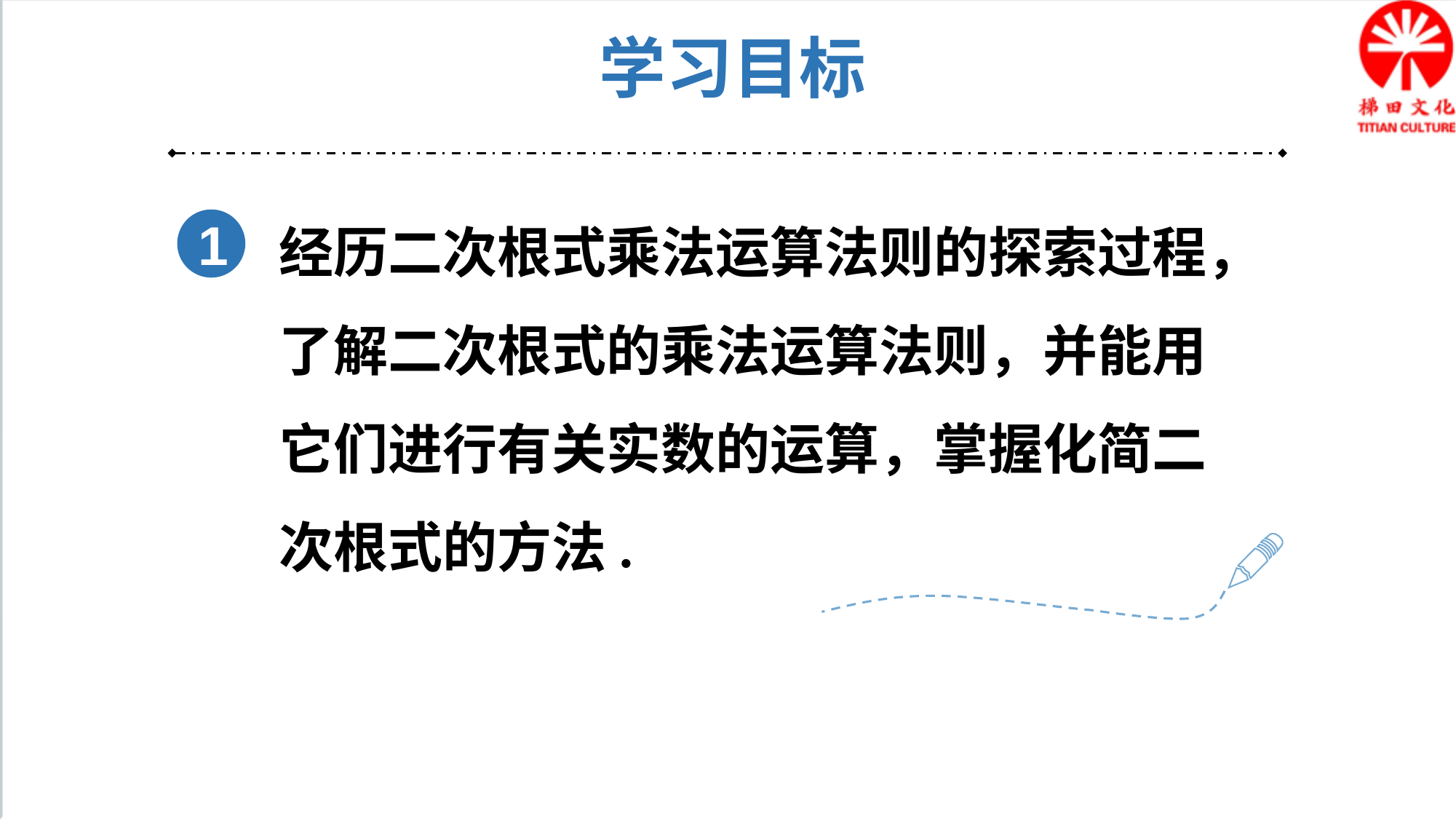

学习目标
经历二次根式乘法运算法则的探索过程，了解二次根式的乘法运算法则，并能用它们进行有关实数的运算，掌握化简二次根式的方法.
1